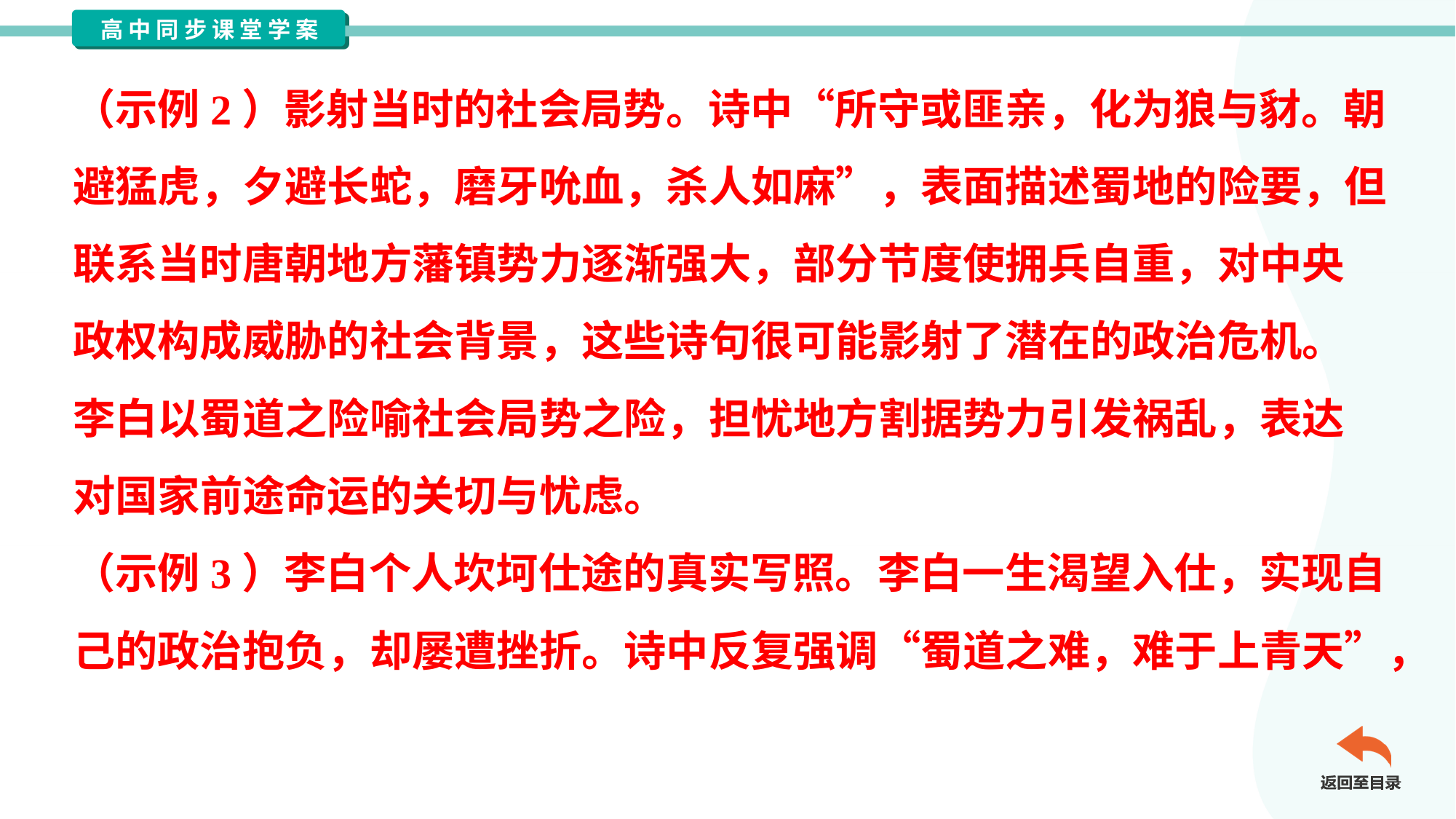

（示例2）影射当时的社会局势。诗中“所守或匪亲，化为狼与豺。朝
避猛虎，夕避长蛇，磨牙吮血，杀人如麻”，表面描述蜀地的险要，但
联系当时唐朝地方藩镇势力逐渐强大，部分节度使拥兵自重，对中央
政权构成威胁的社会背景，这些诗句很可能影射了潜在的政治危机。
李白以蜀道之险喻社会局势之险，担忧地方割据势力引发祸乱，表达
对国家前途命运的关切与忧虑。
（示例3）李白个人坎坷仕途的真实写照。李白一生渴望入仕，实现自
己的政治抱负，却屡遭挫折。诗中反复强调“蜀道之难，难于上青天”，